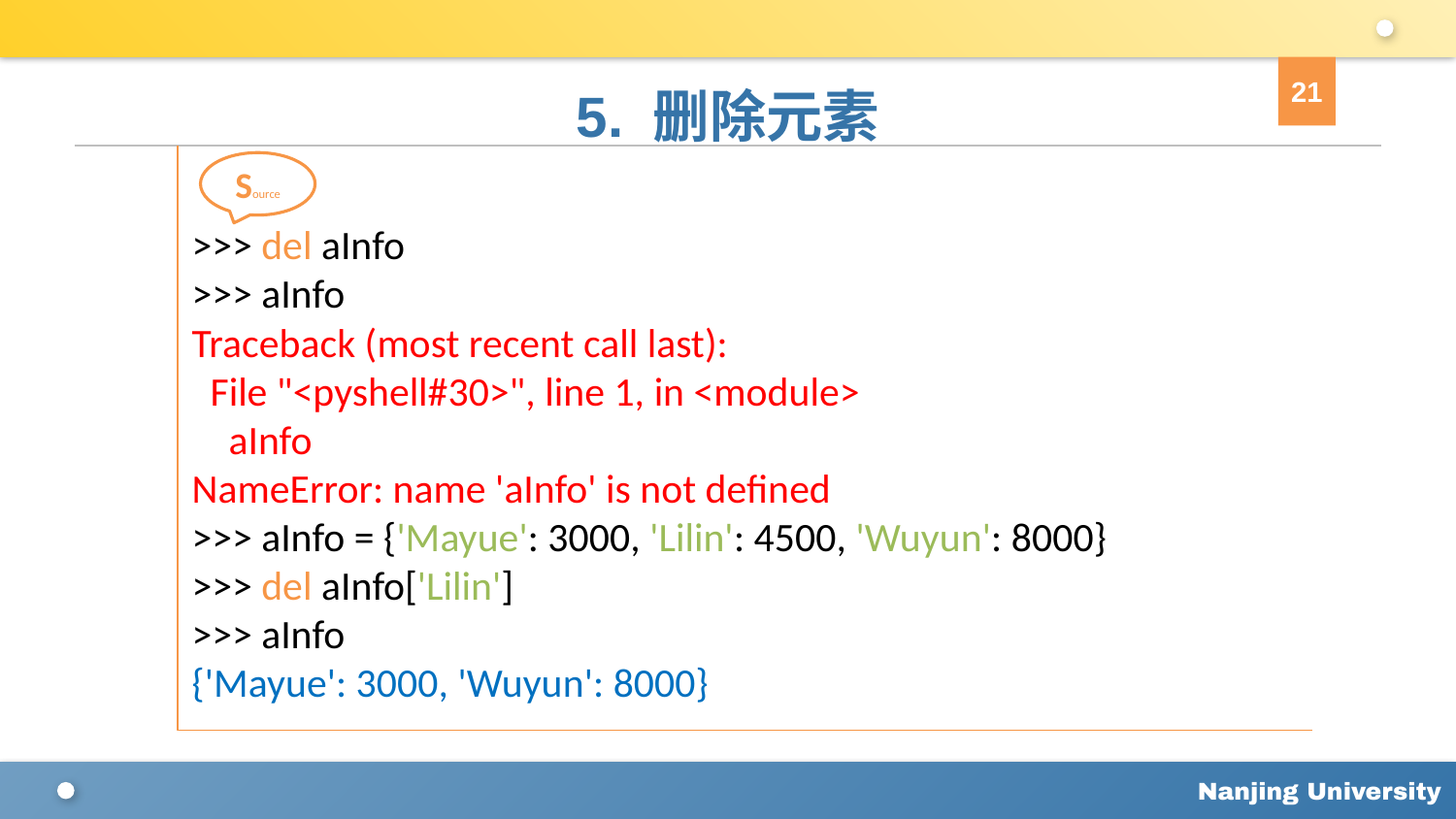

21
# 5. 删除元素

>>> del aInfo
>>> aInfo
Traceback (most recent call last):
  File "<pyshell#30>", line 1, in <module>
    aInfo
NameError: name 'aInfo' is not defined
>>> aInfo = {'Mayue': 3000, 'Lilin': 4500, 'Wuyun': 8000}
>>> del aInfo['Lilin']
>>> aInfo
{'Mayue': 3000, 'Wuyun': 8000}
Source